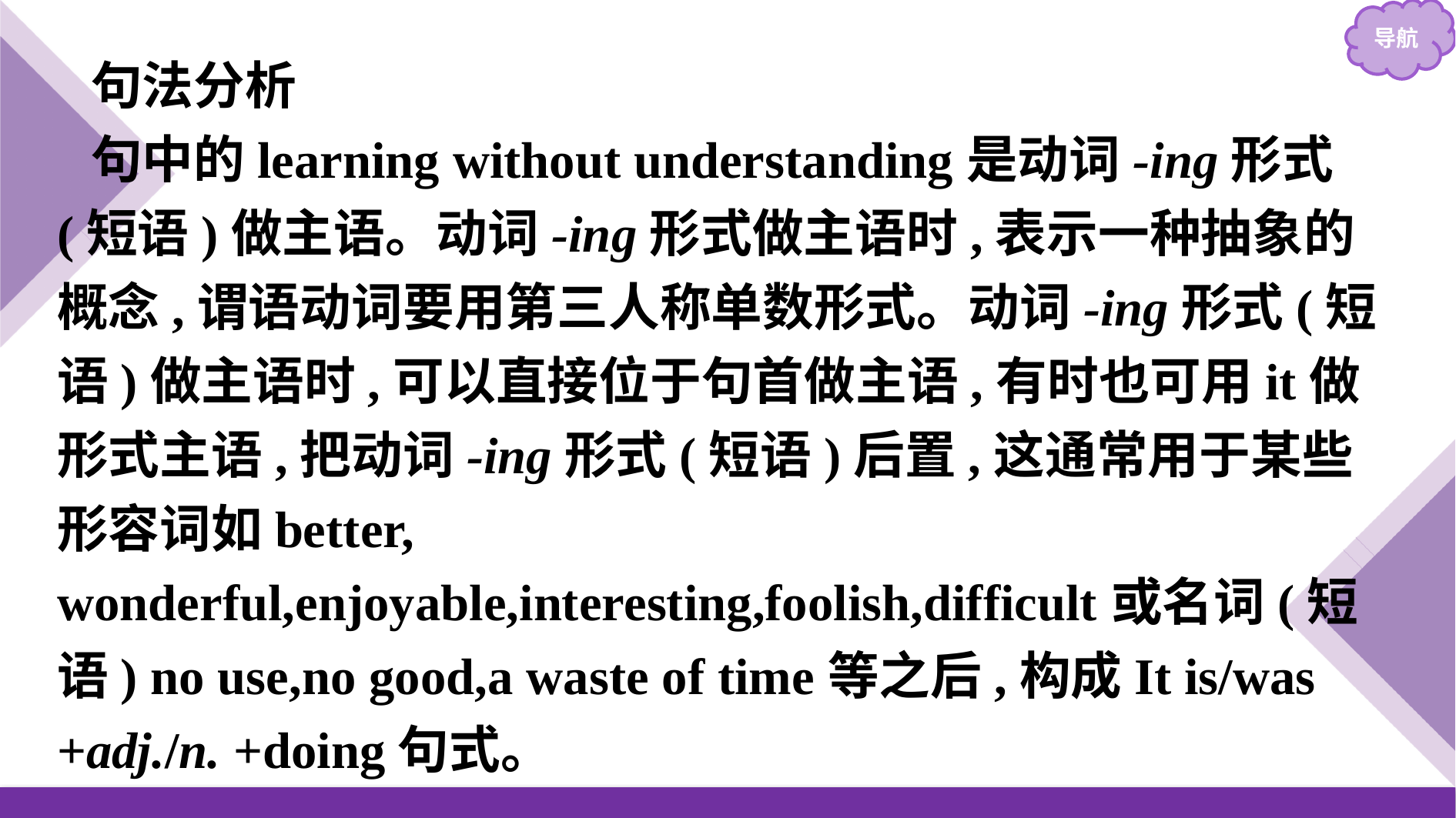

句法分析
句中的learning without understanding是动词-ing形式(短语)做主语。动词-ing形式做主语时,表示一种抽象的概念,谓语动词要用第三人称单数形式。动词-ing形式(短语)做主语时,可以直接位于句首做主语,有时也可用it做形式主语,把动词-ing形式(短语)后置,这通常用于某些形容词如better, wonderful,enjoyable,interesting,foolish,difficult或名词(短语) no use,no good,a waste of time等之后,构成It is/was +adj./n. +doing句式。